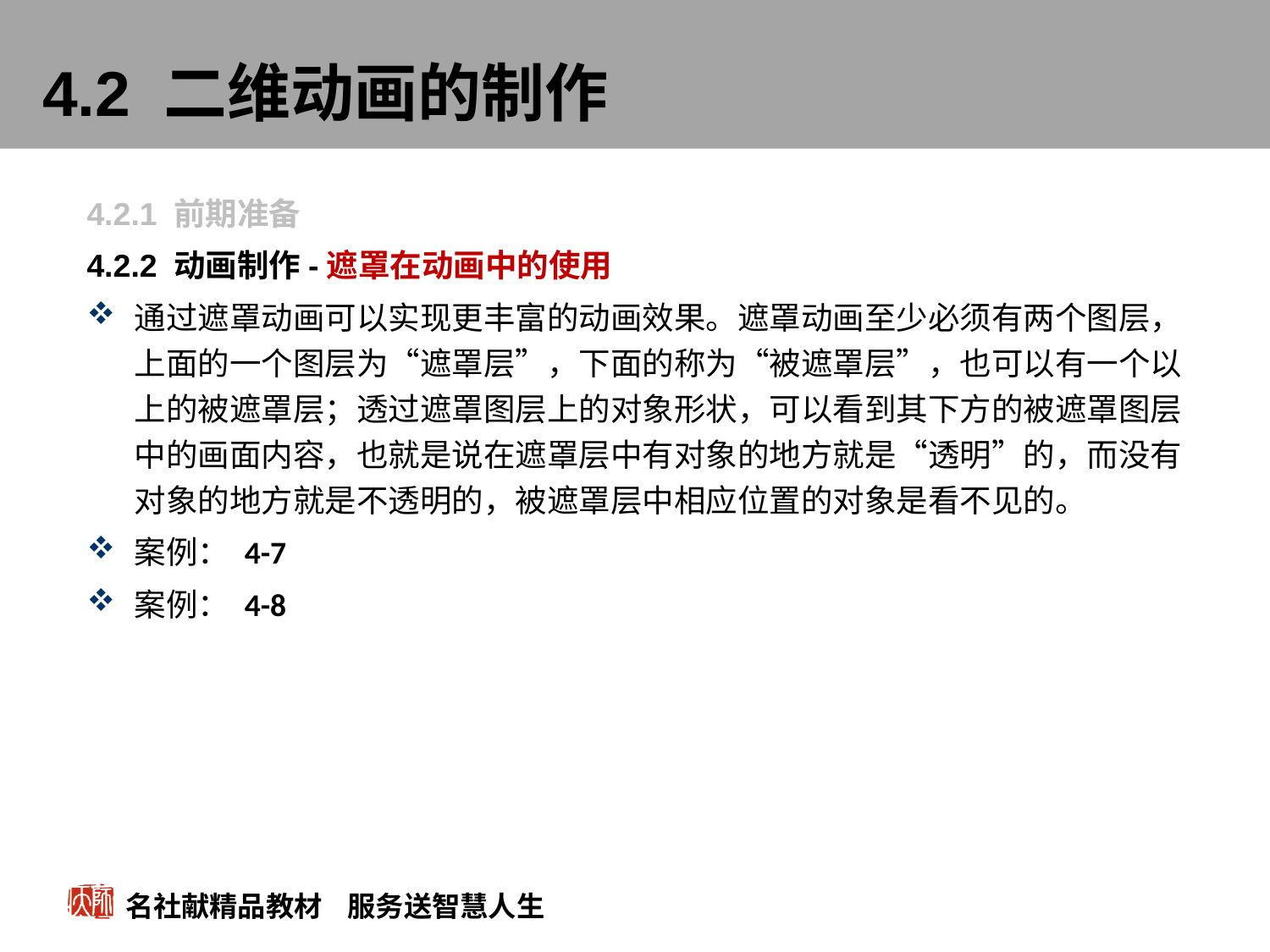

# 4.2 二维动画的制作
4.2.1 前期准备
4.2.2 动画制作-遮罩在动画中的使用
通过遮罩动画可以实现更丰富的动画效果。遮罩动画至少必须有两个图层，上面的一个图层为“遮罩层”，下面的称为“被遮罩层”，也可以有一个以上的被遮罩层；透过遮罩图层上的对象形状，可以看到其下方的被遮罩图层中的画面内容，也就是说在遮罩层中有对象的地方就是“透明”的，而没有对象的地方就是不透明的，被遮罩层中相应位置的对象是看不见的。
案例： 4-7
案例： 4-8